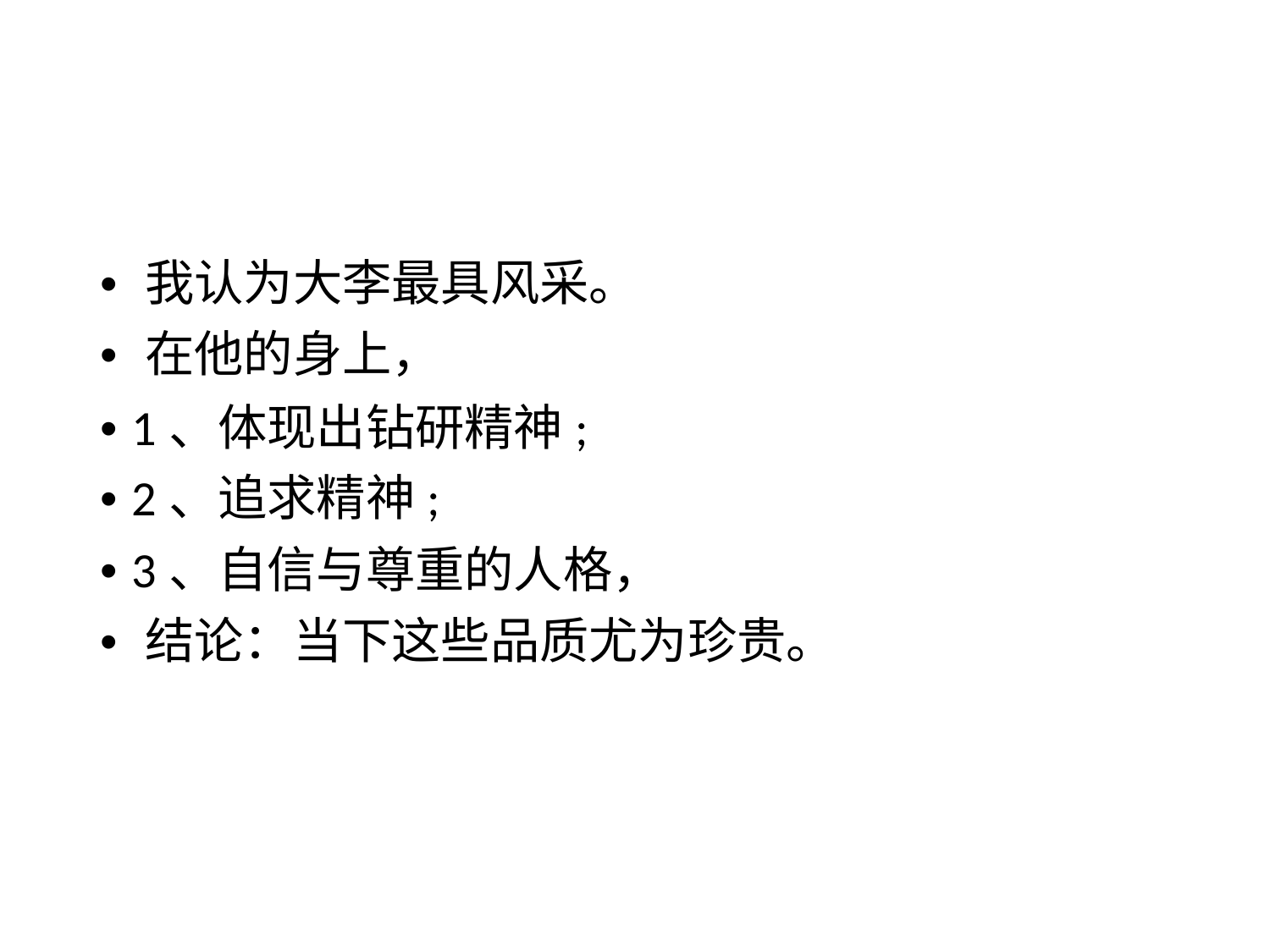

• 我认为大李最具风采。
• 在他的身上，
• 1、体现出钻研精神;
• 2、追求精神;
• 3、自信与尊重的人格，
• 结论：当下这些品质尤为珍贵。